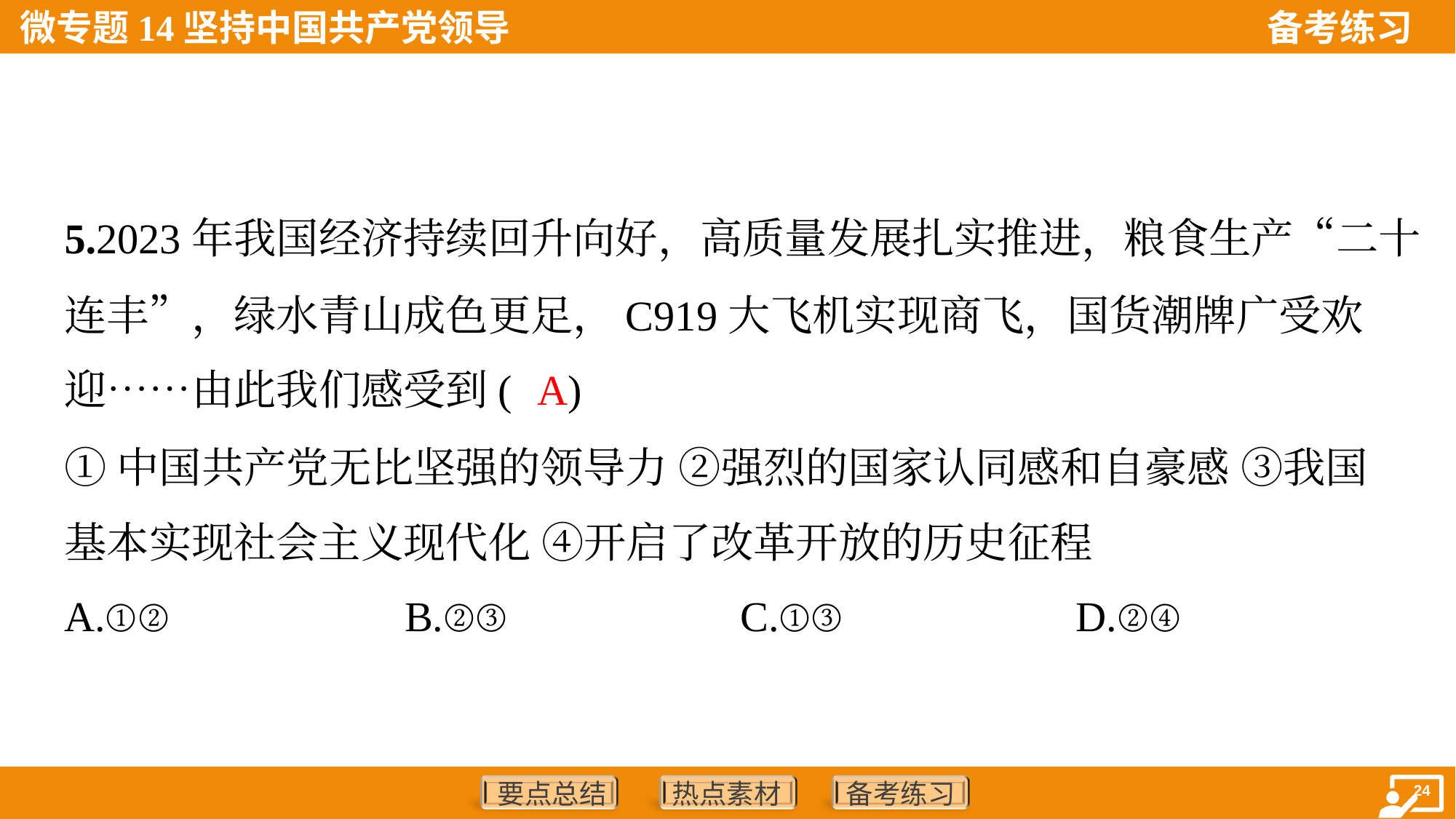

5.2023年我国经济持续回升向好，高质量发展扎实推进，粮食生产“二十
连丰”，绿水青山成色更足，C919大飞机实现商飞，国货潮牌广受欢
迎……由此我们感受到(     )
A
①中国共产党无比坚强的领导力 ②强烈的国家认同感和自豪感 ③我国
基本实现社会主义现代化 ④开启了改革开放的历史征程
A.①②	B.②③	C.①③	D.②④